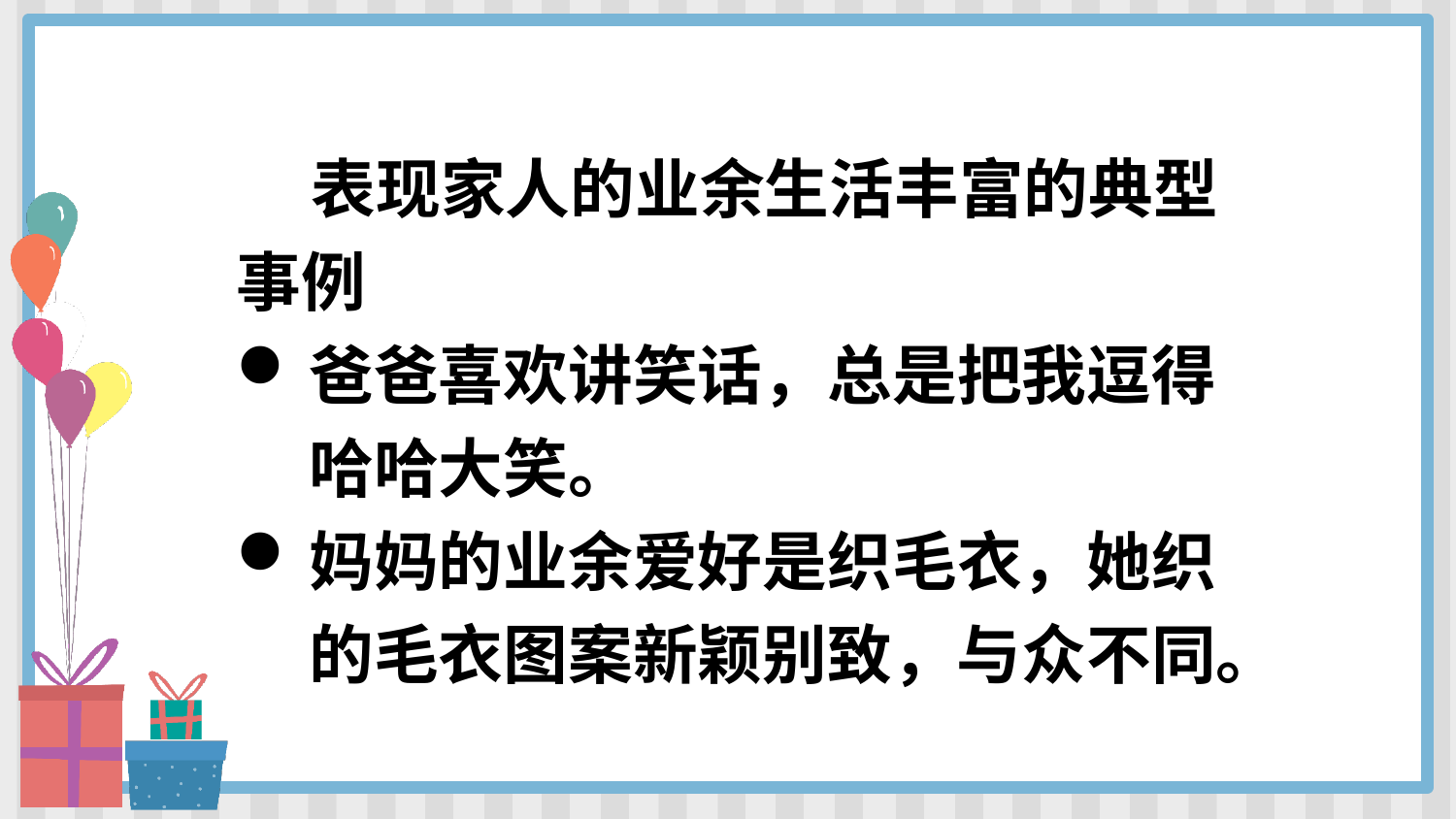

表现家人的业余生活丰富的典型事例
爸爸喜欢讲笑话，总是把我逗得哈哈大笑。
妈妈的业余爱好是织毛衣，她织的毛衣图案新颖别致，与众不同。